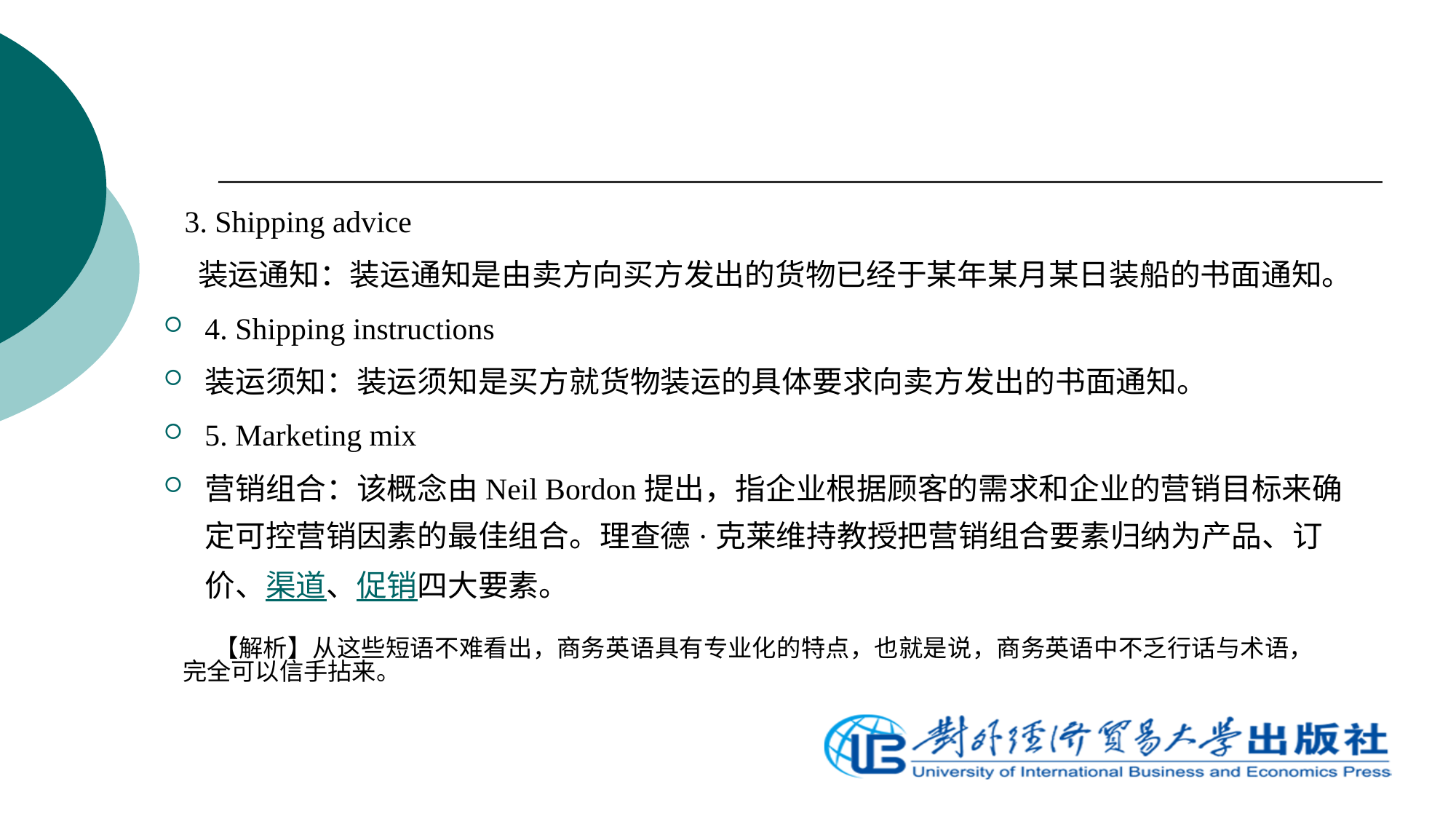

3. Shipping advice
    装运通知：装运通知是由卖方向买方发出的货物已经于某年某月某日装船的书面通知。
4. Shipping instructions
装运须知：装运须知是买方就货物装运的具体要求向卖方发出的书面通知。
5. Marketing mix
营销组合：该概念由Neil Bordon提出，指企业根据顾客的需求和企业的营销目标来确定可控营销因素的最佳组合。理查德·克莱维持教授把营销组合要素归纳为产品、订价、渠道、促销四大要素。
【解析】从这些短语不难看出，商务英语具有专业化的特点，也就是说，商务英语中不乏行话与术语，完全可以信手拈来。